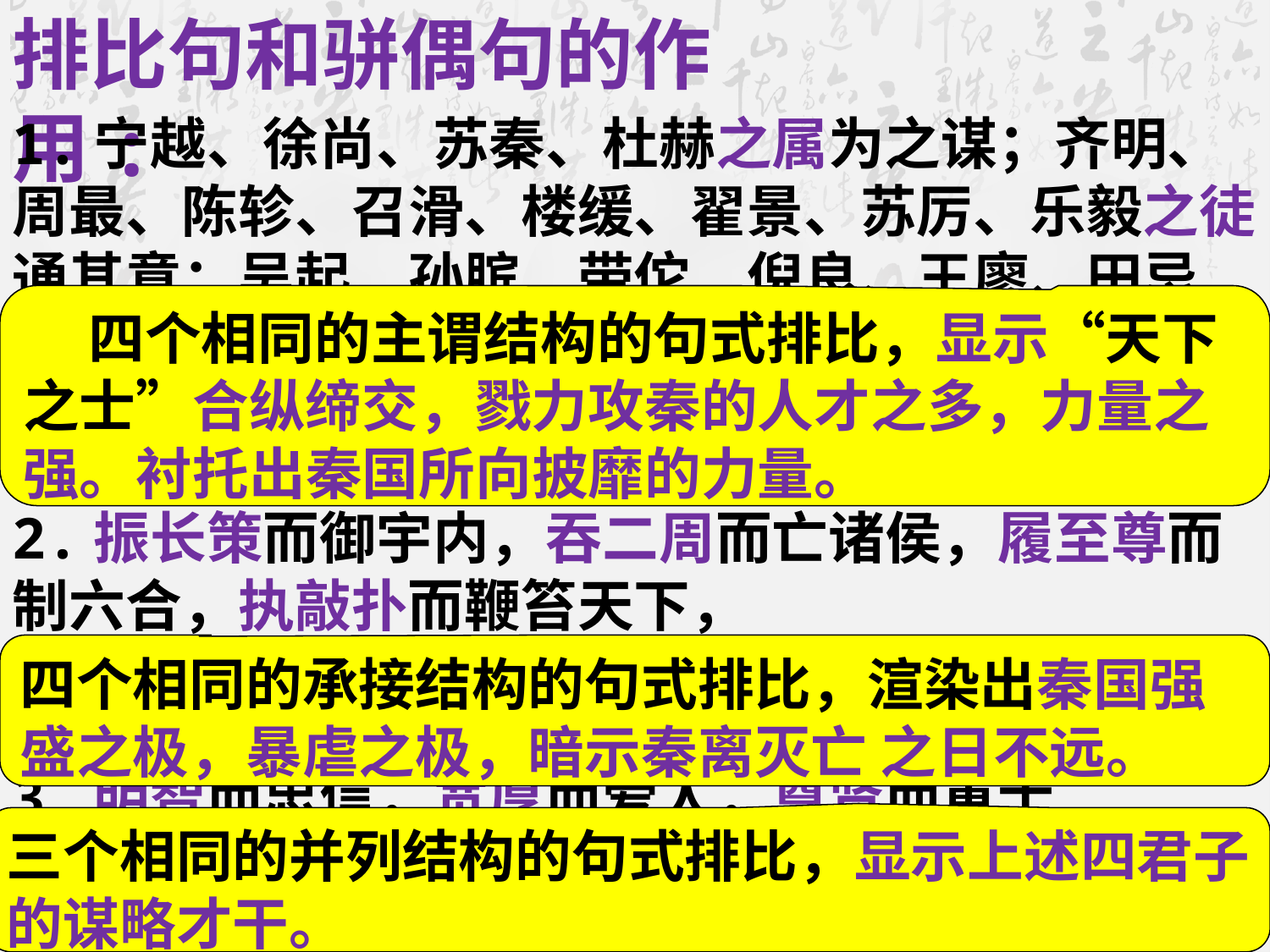

排比句和骈偶句的作用:
1.宁越、徐尚、苏秦、杜赫之属为之谋；齐明、周最、陈轸、召滑、楼缓、翟景、苏厉、乐毅之徒通其意；吴起、孙膑、带佗、倪良、王廖、田忌、廉颇、赵奢之伦制其兵　。

2.振长策而御宇内，吞二周而亡诸侯，履至尊而制六合，执敲扑而鞭笞天下，

3.明智而忠信，宽厚而爱人，尊贤而重士

    四个相同的主谓结构的句式排比，显示“天下之士”合纵缔交，戮力攻秦的人才之多，力量之强。衬托出秦国所向披靡的力量。

四个相同的承接结构的句式排比，渲染出秦国强盛之极，暴虐之极，暗示秦离灭亡 之日不远。
三个相同的并列结构的句式排比，显示上述四君子的谋略才干。